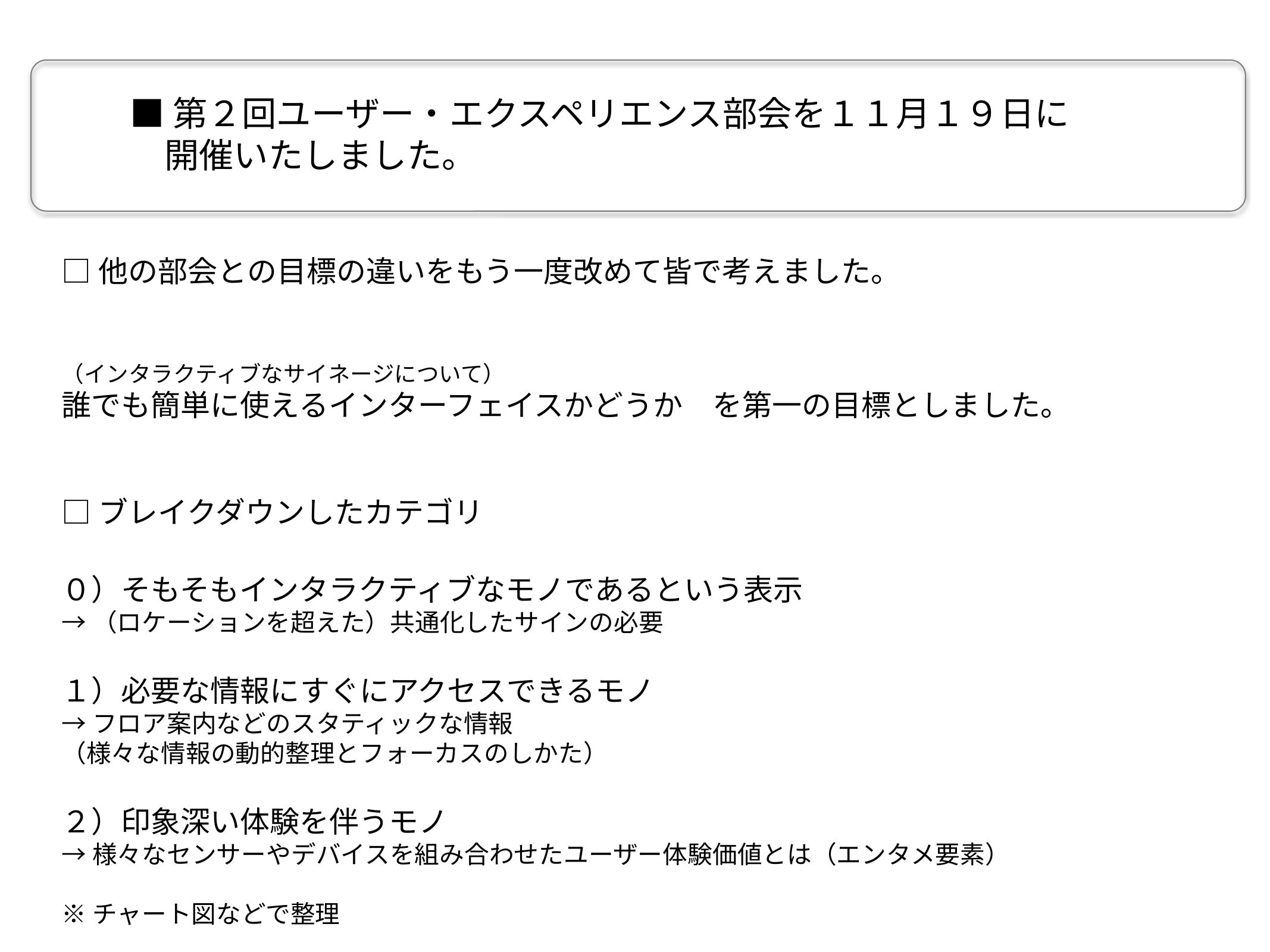

■第２回ユーザー・エクスペリエンス部会を１１月１９日に
　開催いたしました。

□他の部会との目標の違いをもう一度改めて皆で考えました。

（インタラクティブなサイネージについて）
誰でも簡単に使えるインターフェイスかどうか　を第一の目標としました。

□ブレイクダウンしたカテゴリ

０）そもそもインタラクティブなモノであるという表示
→（ロケーションを超えた）共通化したサインの必要

１）必要な情報にすぐにアクセスできるモノ
→フロア案内などのスタティックな情報
（様々な情報の動的整理とフォーカスのしかた）

２）印象深い体験を伴うモノ
→様々なセンサーやデバイスを組み合わせたユーザー体験価値とは（エンタメ要素）

※チャート図などで整理